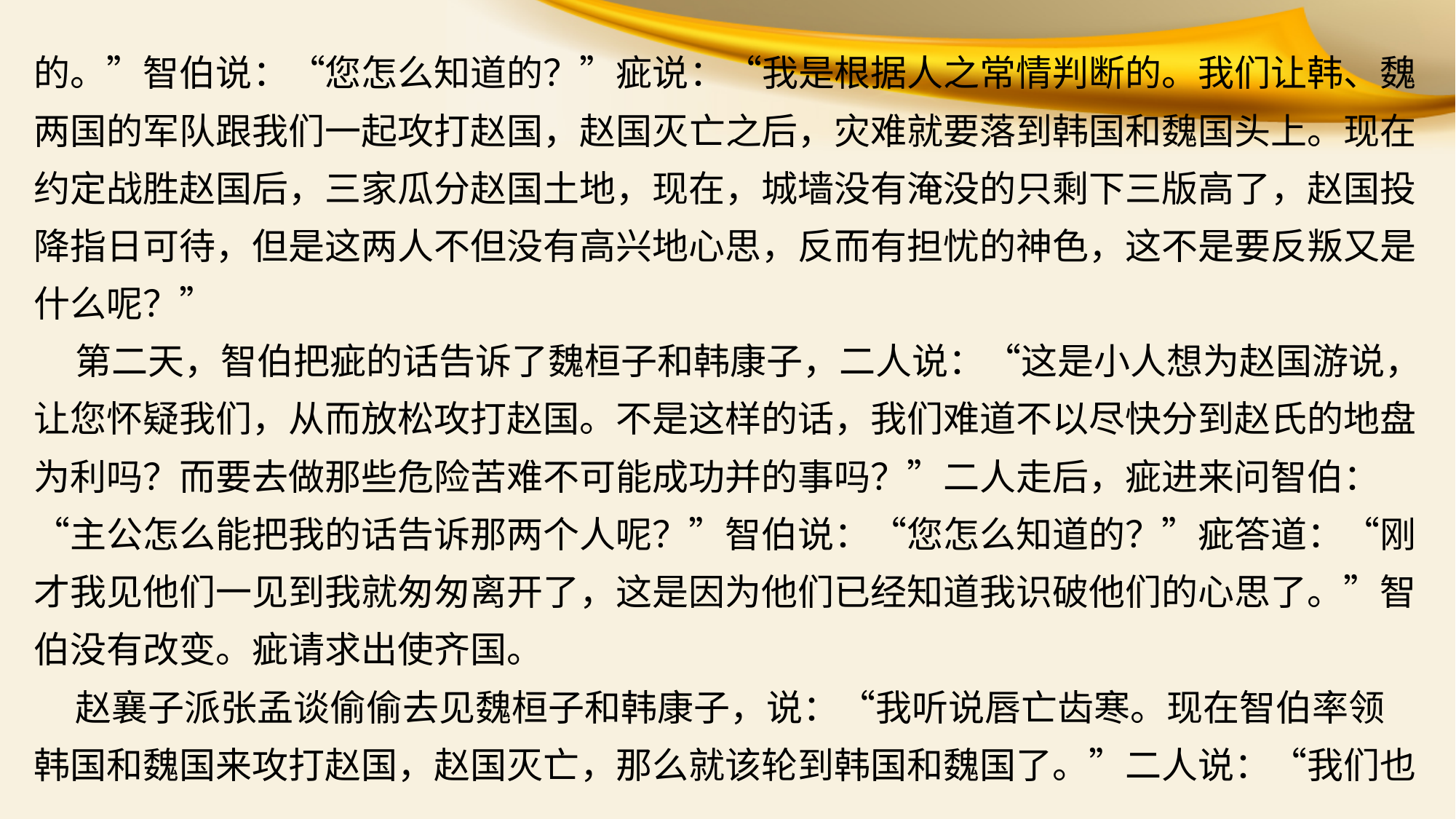

的。”智伯说：“您怎么知道的？”疵说：“我是根据人之常情判断的。我们让韩、魏两国的军队跟我们一起攻打赵国，赵国灭亡之后，灾难就要落到韩国和魏国头上。现在约定战胜赵国后，三家瓜分赵国土地，现在，城墙没有淹没的只剩下三版高了，赵国投降指日可待，但是这两人不但没有高兴地心思，反而有担忧的神色，这不是要反叛又是什么呢？”
    第二天，智伯把疵的话告诉了魏桓子和韩康子，二人说：“这是小人想为赵国游说，让您怀疑我们，从而放松攻打赵国。不是这样的话，我们难道不以尽快分到赵氏的地盘为利吗？而要去做那些危险苦难不可能成功并的事吗？”二人走后，疵进来问智伯：“主公怎么能把我的话告诉那两个人呢？”智伯说：“您怎么知道的？”疵答道：“刚才我见他们一见到我就匆匆离开了，这是因为他们已经知道我识破他们的心思了。”智伯没有改变。疵请求出使齐国。
    赵襄子派张孟谈偷偷去见魏桓子和韩康子，说：“我听说唇亡齿寒。现在智伯率领韩国和魏国来攻打赵国，赵国灭亡，那么就该轮到韩国和魏国了。”二人说：“我们也